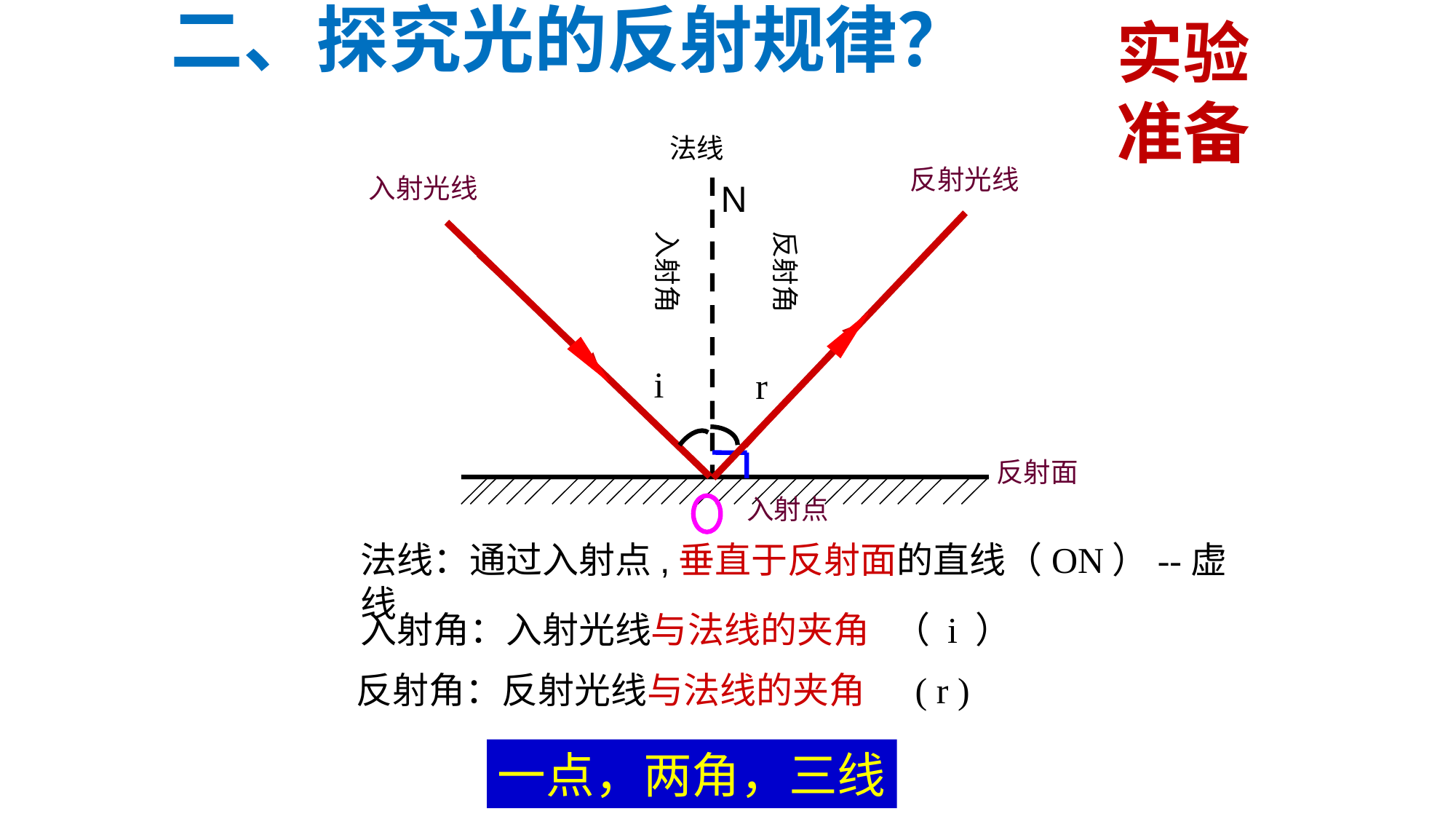

二、探究光的反射规律？
实验准备

N

法线
反射光线
入射光线

反射角
入射角

i

r

反射面

入射点

法线：通过入射点,垂直于反射面的直线（ON）--虚线
入射角：入射光线与法线的夹角   （ i ）
反射角：反射光线与法线的夹角     ( r )
一点，两角，三线